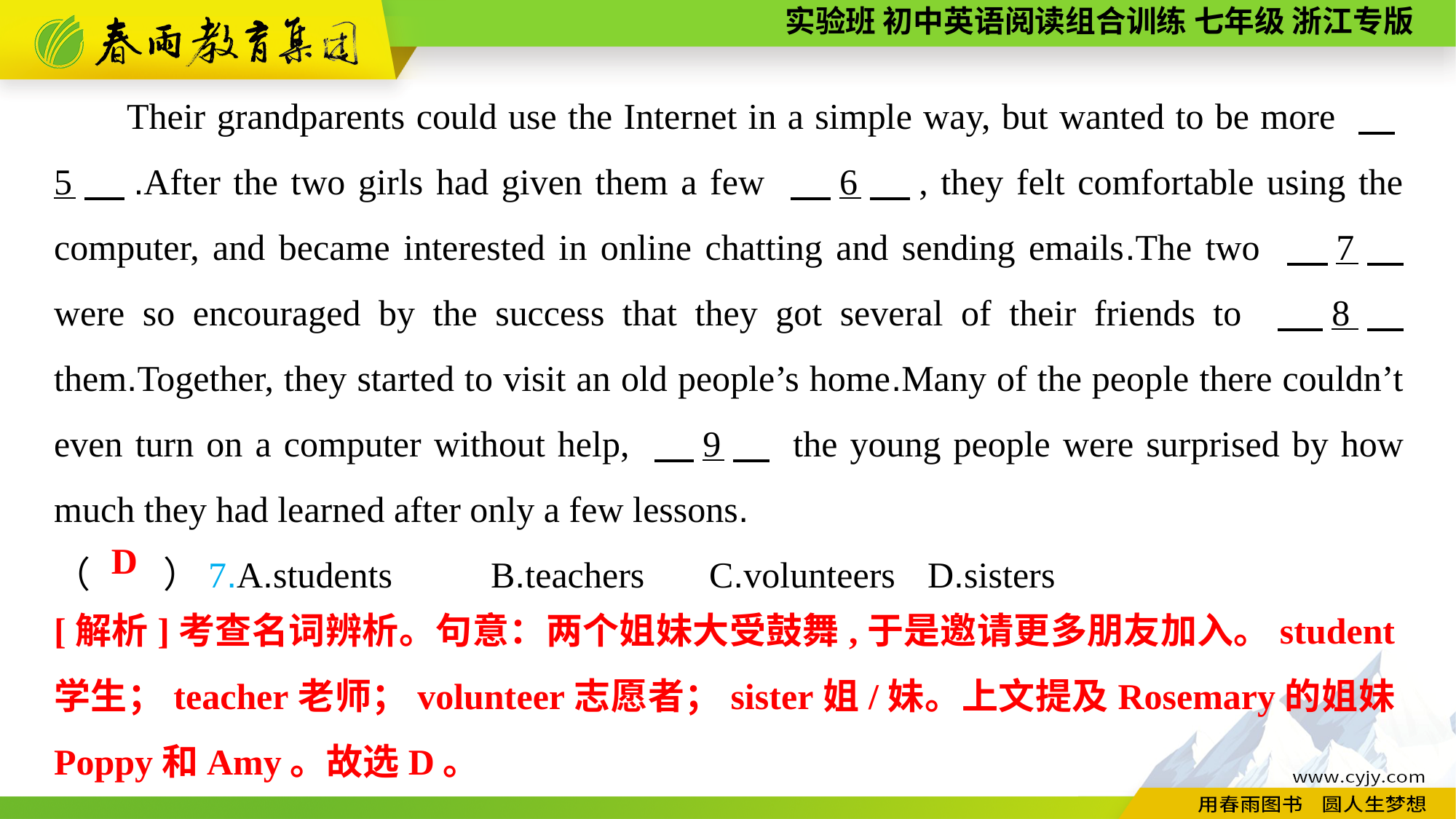

Their grandparents could use the Internet in a simple way, but wanted to be more 　5　.After the two girls had given them a few 　6　, they felt comfortable using the computer, and became interested in online chatting and sending emails.The two 　7　 were so encouraged by the success that they got several of their friends to 　8　 them.Together, they started to visit an old people’s home.Many of the people there couldn’t even turn on a computer without help, 　9　 the young people were surprised by how much they had learned after only a few lessons.
（　　）7.A.students	B.teachers	C.volunteers	D.sisters
D
[解析]考查名词辨析。句意：两个姐妹大受鼓舞,于是邀请更多朋友加入。student学生；teacher老师；volunteer志愿者；sister姐/妹。上文提及Rosemary的姐妹Poppy和Amy。故选D。